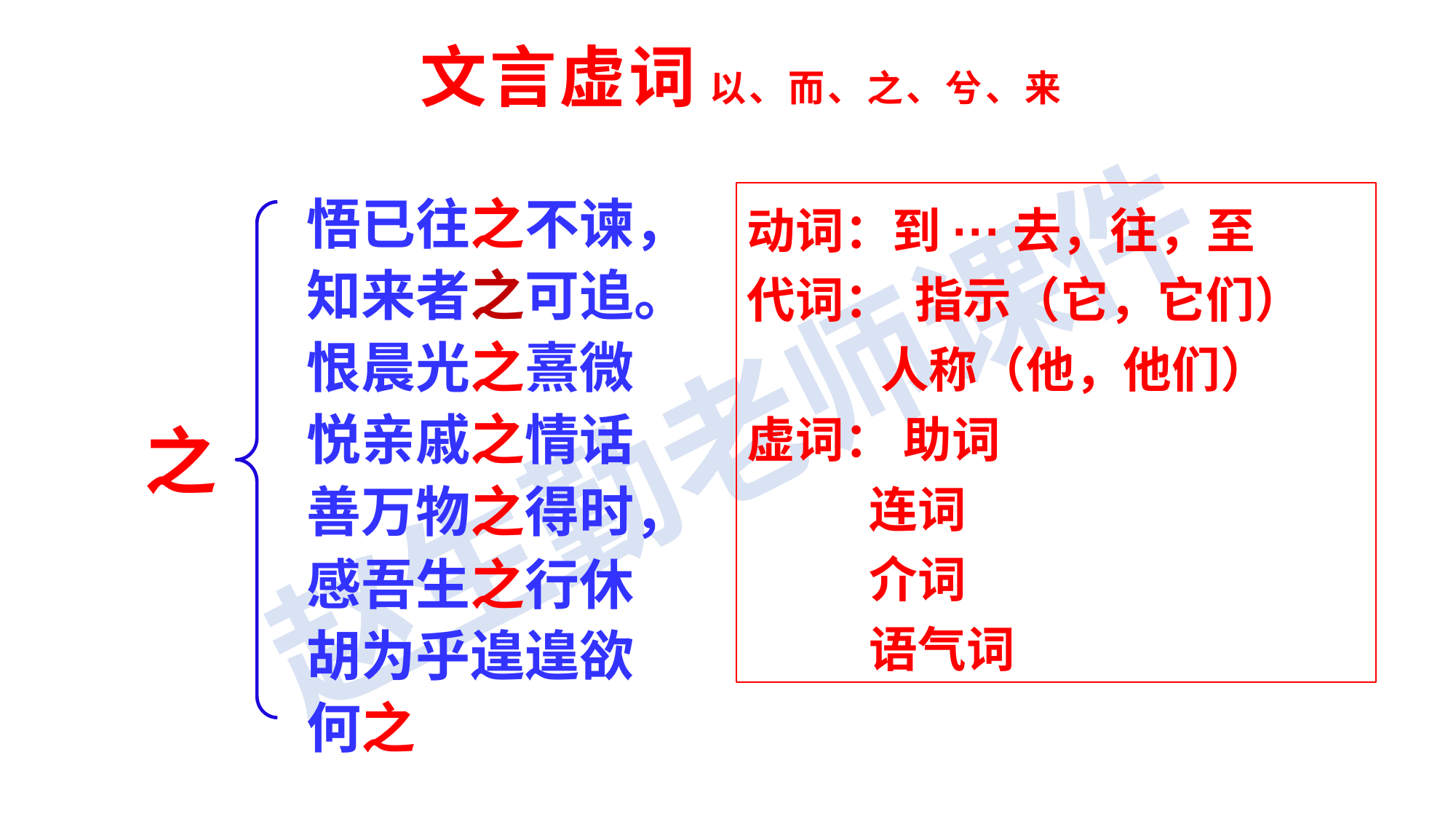

# 文言虚词 以、而、之、兮、来
悟已往之不谏，
知来者之可追。
恨晨光之熹微
悦亲戚之情话
善万物之得时，
感吾生之行休
胡为乎遑遑欲
何之
动词：到···去，往，至
代词：  指示（它，它们）
           人称（他，他们）
虚词： 助词
          连词
          介词
          语气词

之